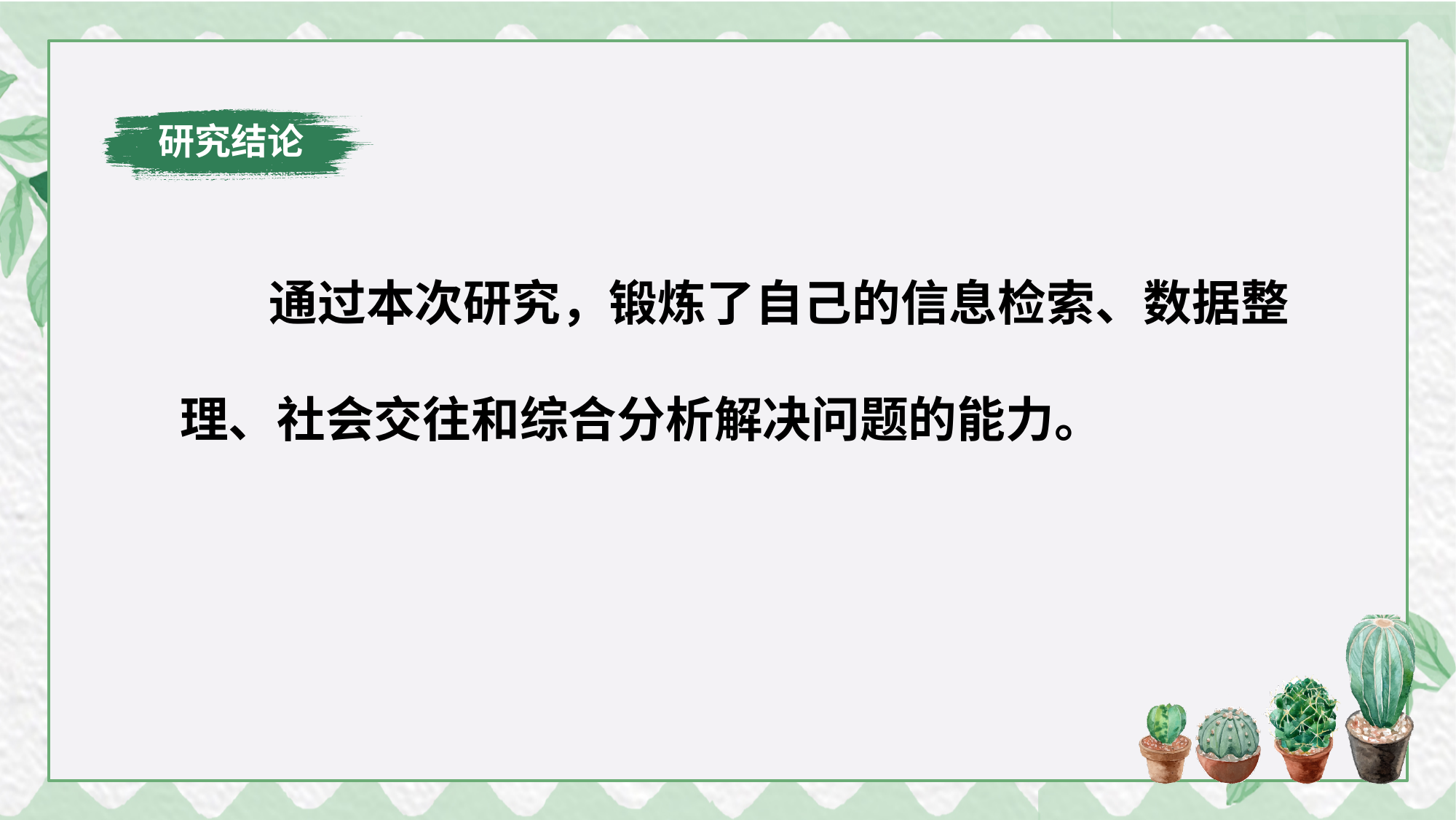

研究结论
       通过本次研究，锻炼了自己的信息检索、数据整理、社会交往和综合分析解决问题的能力。